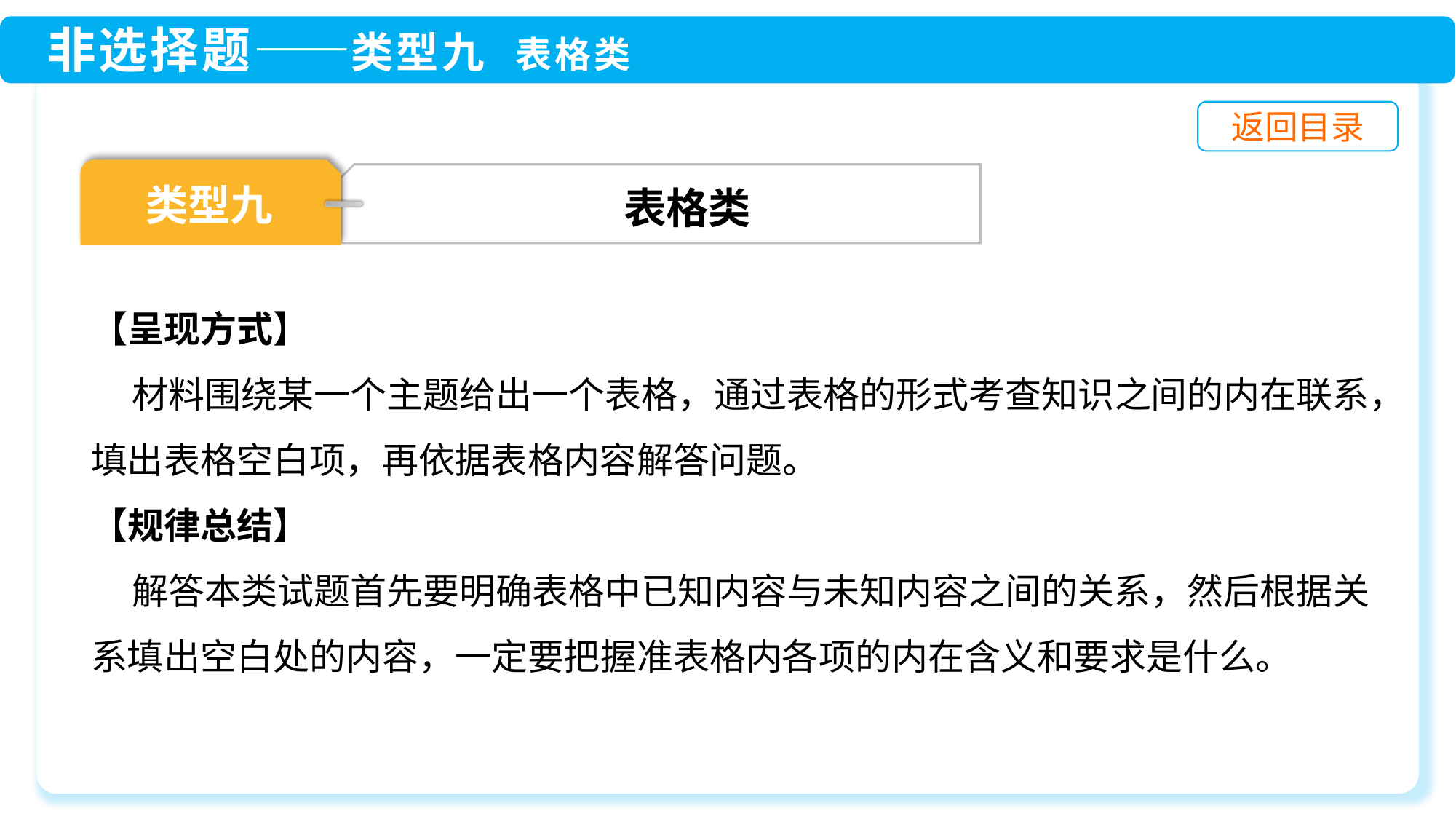

类型九
表格类

【呈现方式】
    材料围绕某一个主题给出一个表格，通过表格的形式考查知识之间的内在联系，填出表格空白项，再依据表格内容解答问题。
【规律总结】
    解答本类试题首先要明确表格中已知内容与未知内容之间的关系，然后根据关系填出空白处的内容，一定要把握准表格内各项的内在含义和要求是什么。